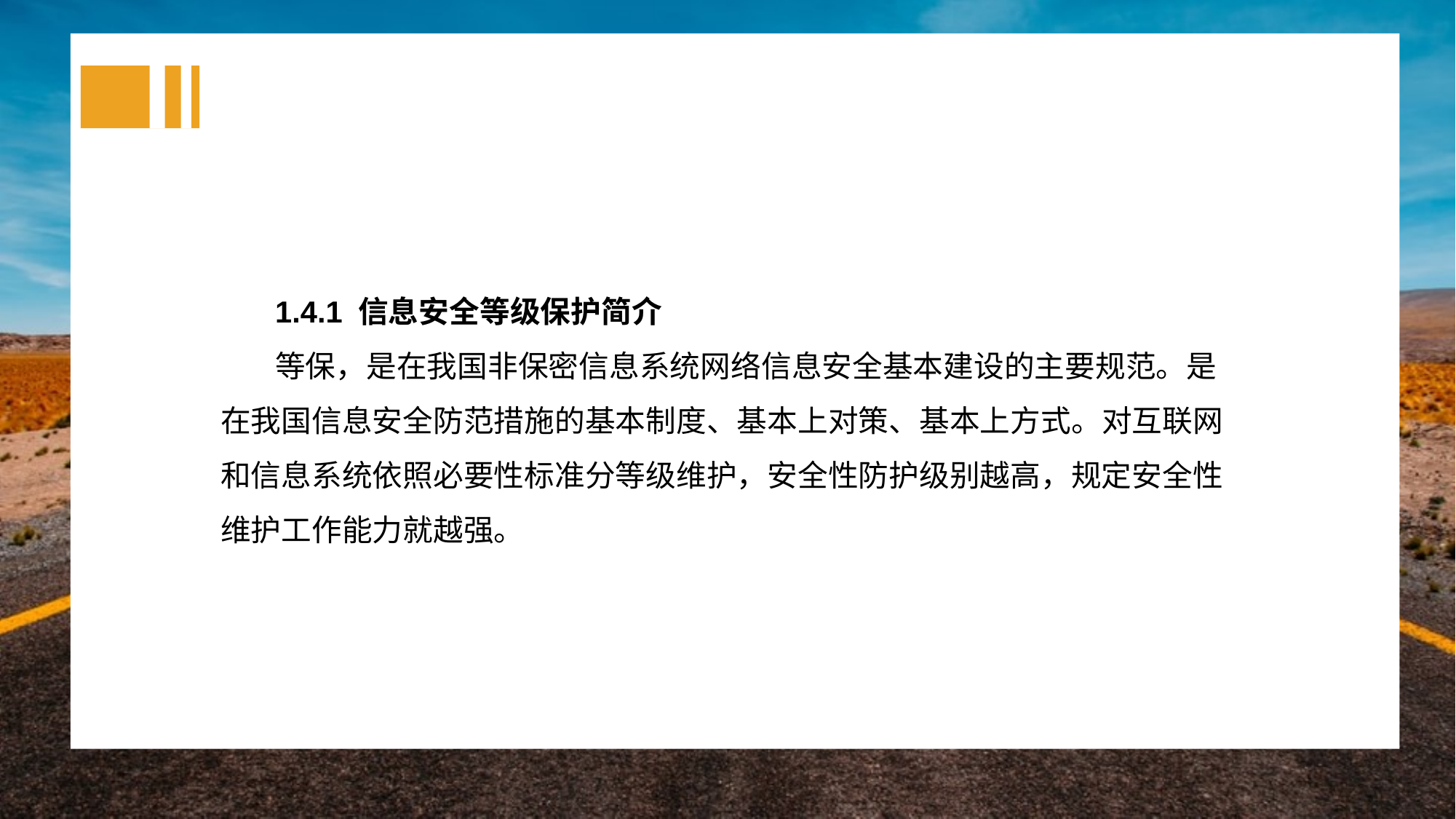

1.4.1 信息安全等级保护简介
等保，是在我国非保密信息系统网络信息安全基本建设的主要规范。是在我国信息安全防范措施的基本制度、基本上对策、基本上方式。对互联网和信息系统依照必要性标准分等级维护，安全性防护级别越高，规定安全性维护工作能力就越强。